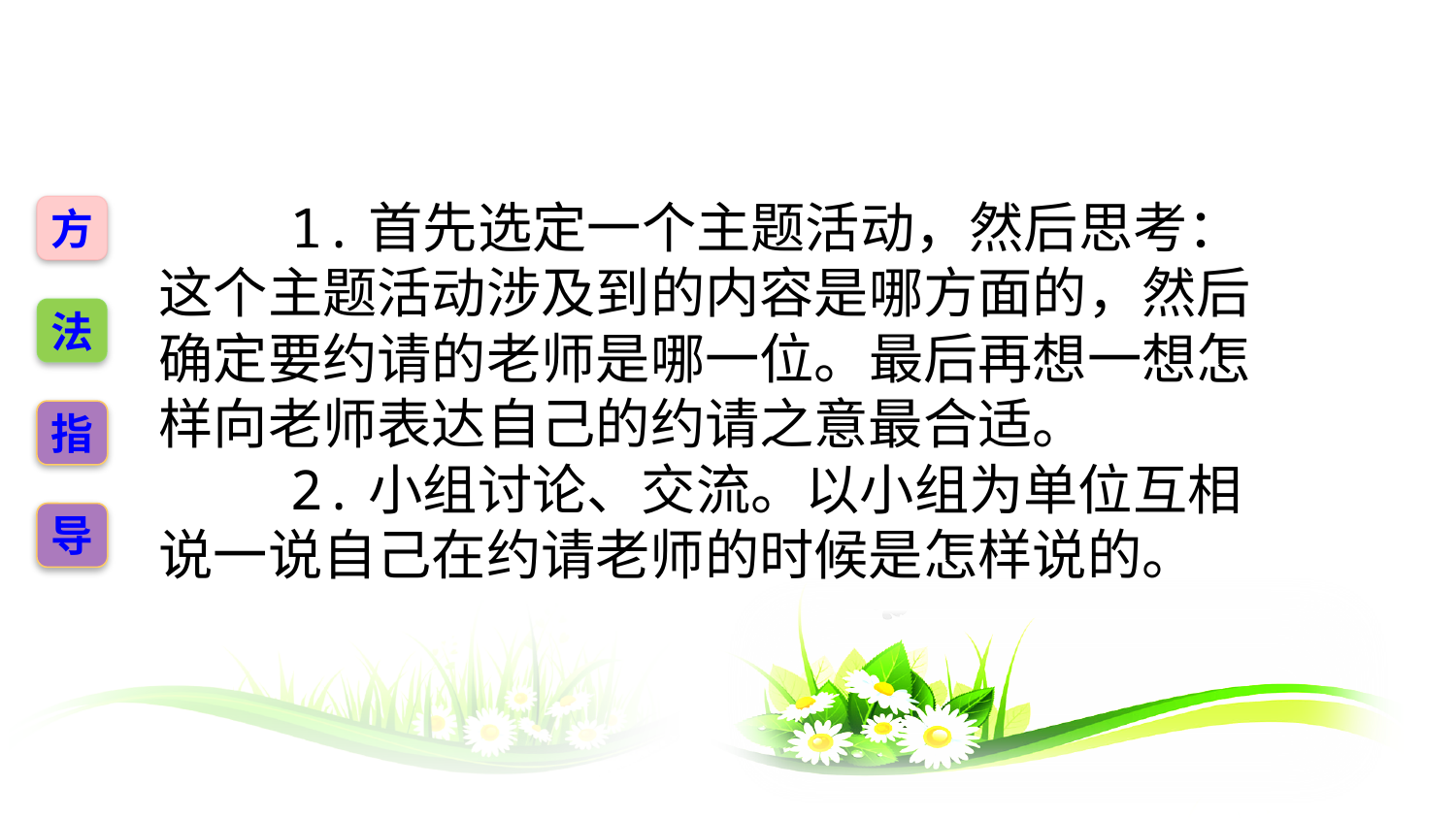

1.首先选定一个主题活动，然后思考：这个主题活动涉及到的内容是哪方面的，然后确定要约请的老师是哪一位。最后再想一想怎样向老师表达自己的约请之意最合适。
    2.小组讨论、交流。以小组为单位互相说一说自己在约请老师的时候是怎样说的。
方
法
指
导